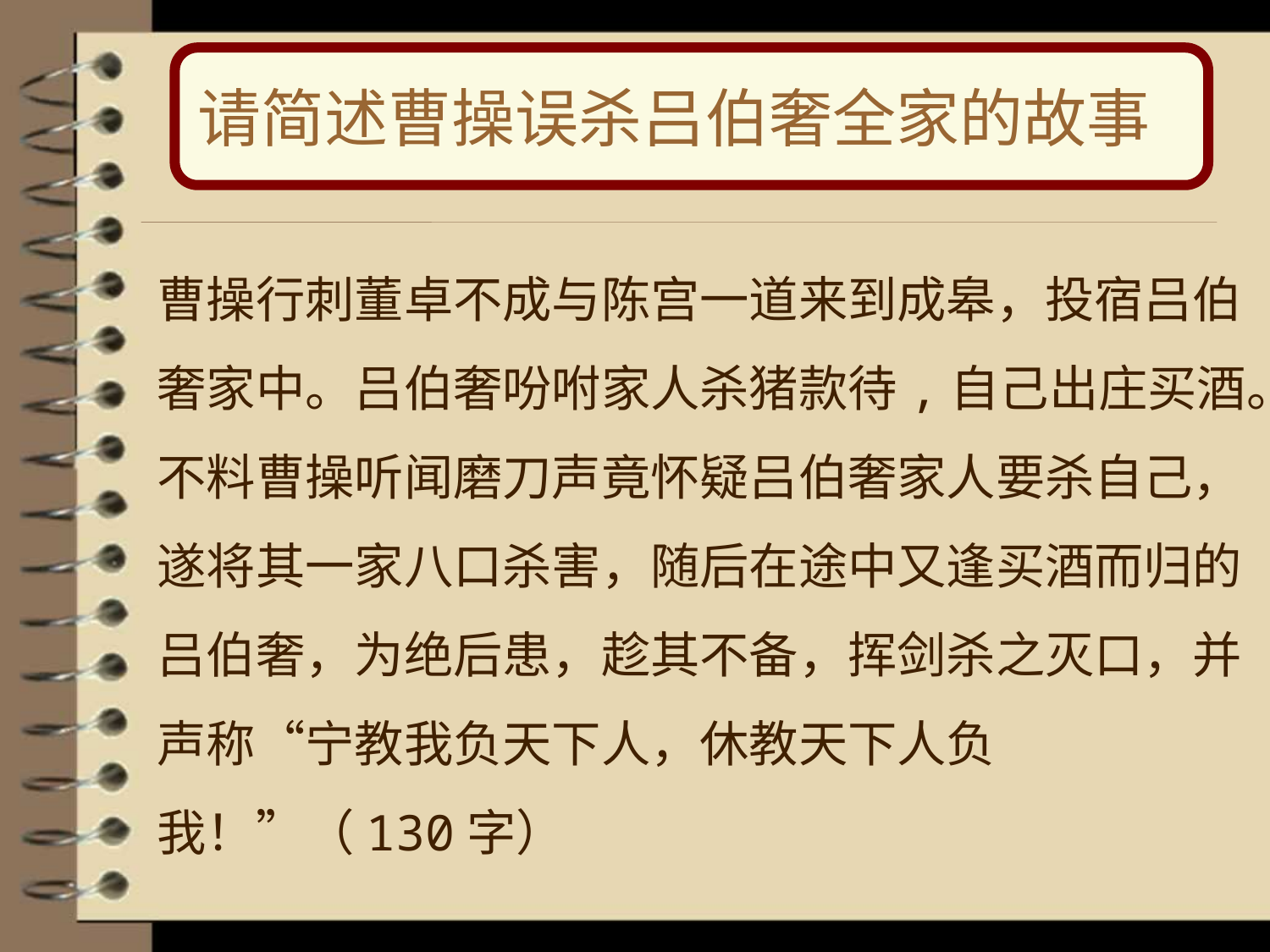

请简述曹操误杀吕伯奢全家的故事

曹操行刺董卓不成与陈宫一道来到成皋，投宿吕伯奢家中。吕伯奢吩咐家人杀猪款待,自己出庄买酒。不料曹操听闻磨刀声竟怀疑吕伯奢家人要杀自己，遂将其一家八口杀害，随后在途中又逢买酒而归的吕伯奢，为绝后患，趁其不备，挥剑杀之灭口，并声称“宁教我负天下人，休教天下人负我！”（130字）